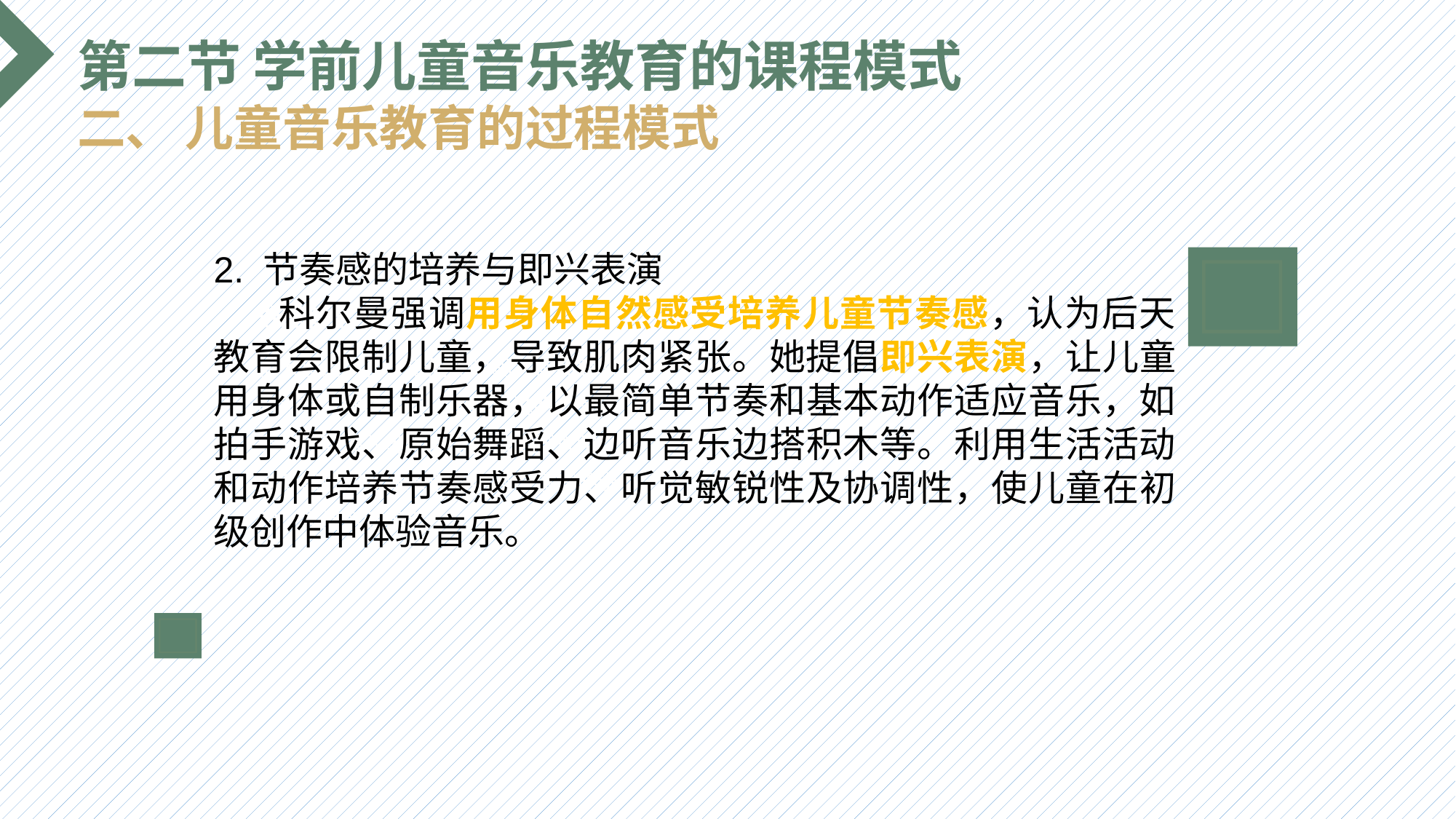

第二节 学前儿童音乐教育的课程模式
二、 儿童音乐教育的过程模式

2. 节奏感的培养与即兴表演
      科尔曼强调用身体自然感受培养儿童节奏感，认为后天教育会限制儿童，导致肌肉紧张。她提倡即兴表演，让儿童用身体或自制乐器，以最简单节奏和基本动作适应音乐，如拍手游戏、原始舞蹈、边听音乐边搭积木等。利用生活活动和动作培养节奏感受力、听觉敏锐性及协调性，使儿童在初级创作中体验音乐。

选题背景
输入您的内容，请简要说明，言简意赅即可输入您的内容，请简要说明，言简意赅即可输入您的内容，请简要说明，言简意赅即可输入您的内容，请简要说明，言简意赅即可